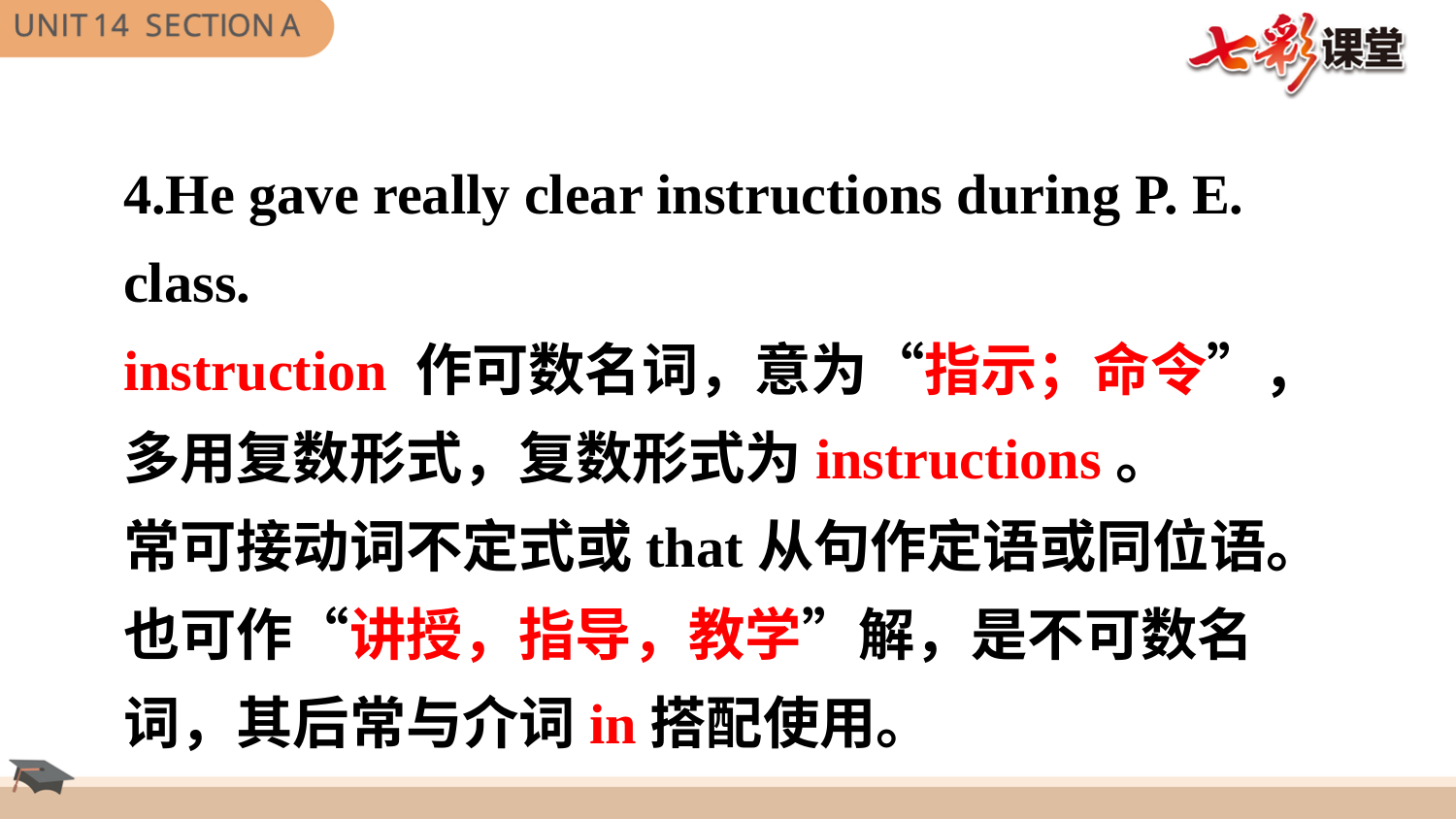

4.He gave really clear instructions during P. E. class.
instruction 作可数名词，意为“指示；命令”，多用复数形式，复数形式为instructions。
常可接动词不定式或that从句作定语或同位语。也可作“讲授，指导，教学”解，是不可数名词，其后常与介词in搭配使用。